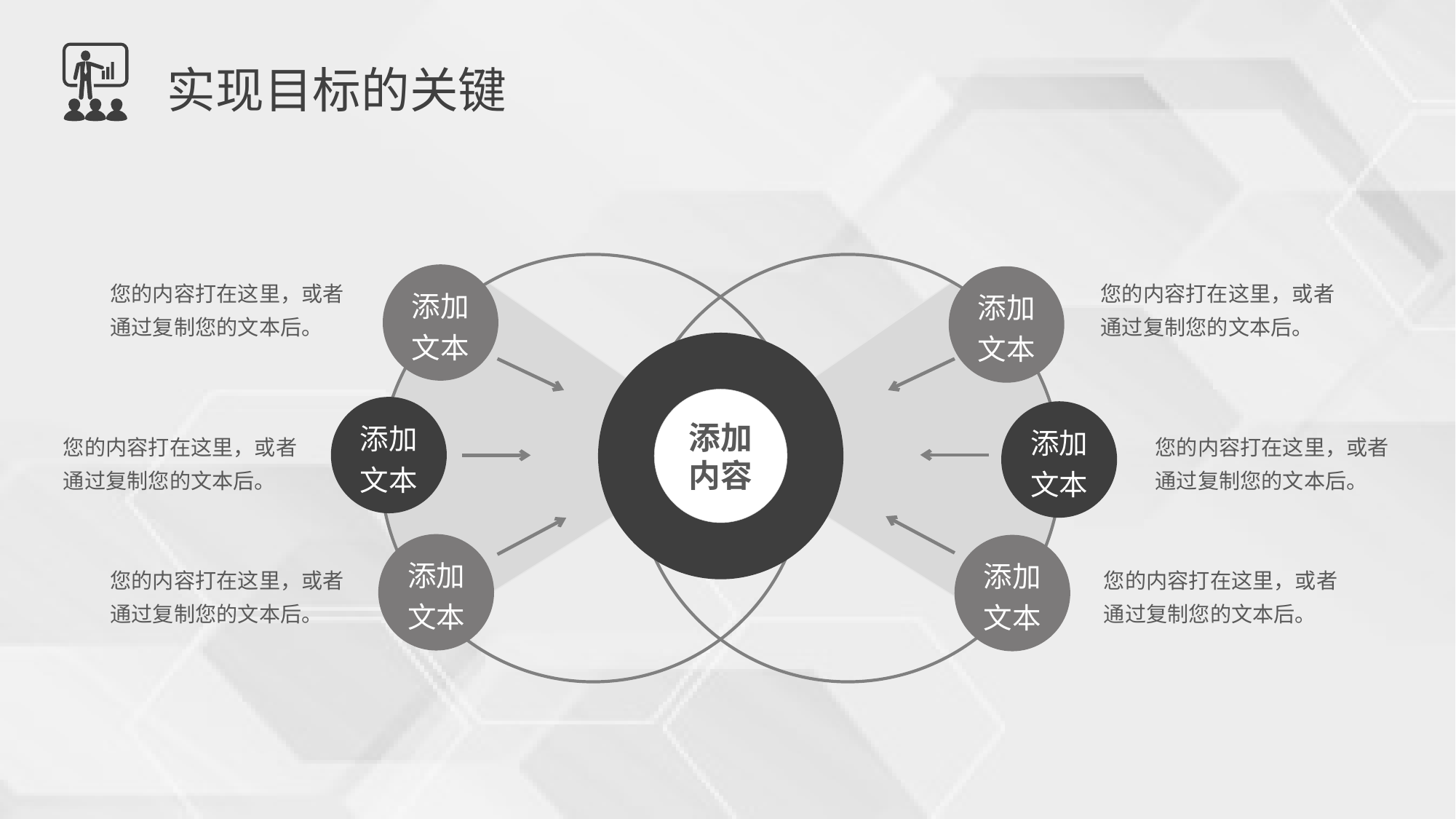

实现目标的关键

添加文本
添加文本
您的内容打在这里，或者通过复制您的文本后。
您的内容打在这里，或者通过复制您的文本后。

添加
内容
添加文本
添加文本
您的内容打在这里，或者通过复制您的文本后。
您的内容打在这里，或者通过复制您的文本后。
添加文本
添加文本
您的内容打在这里，或者通过复制您的文本后。
您的内容打在这里，或者通过复制您的文本后。